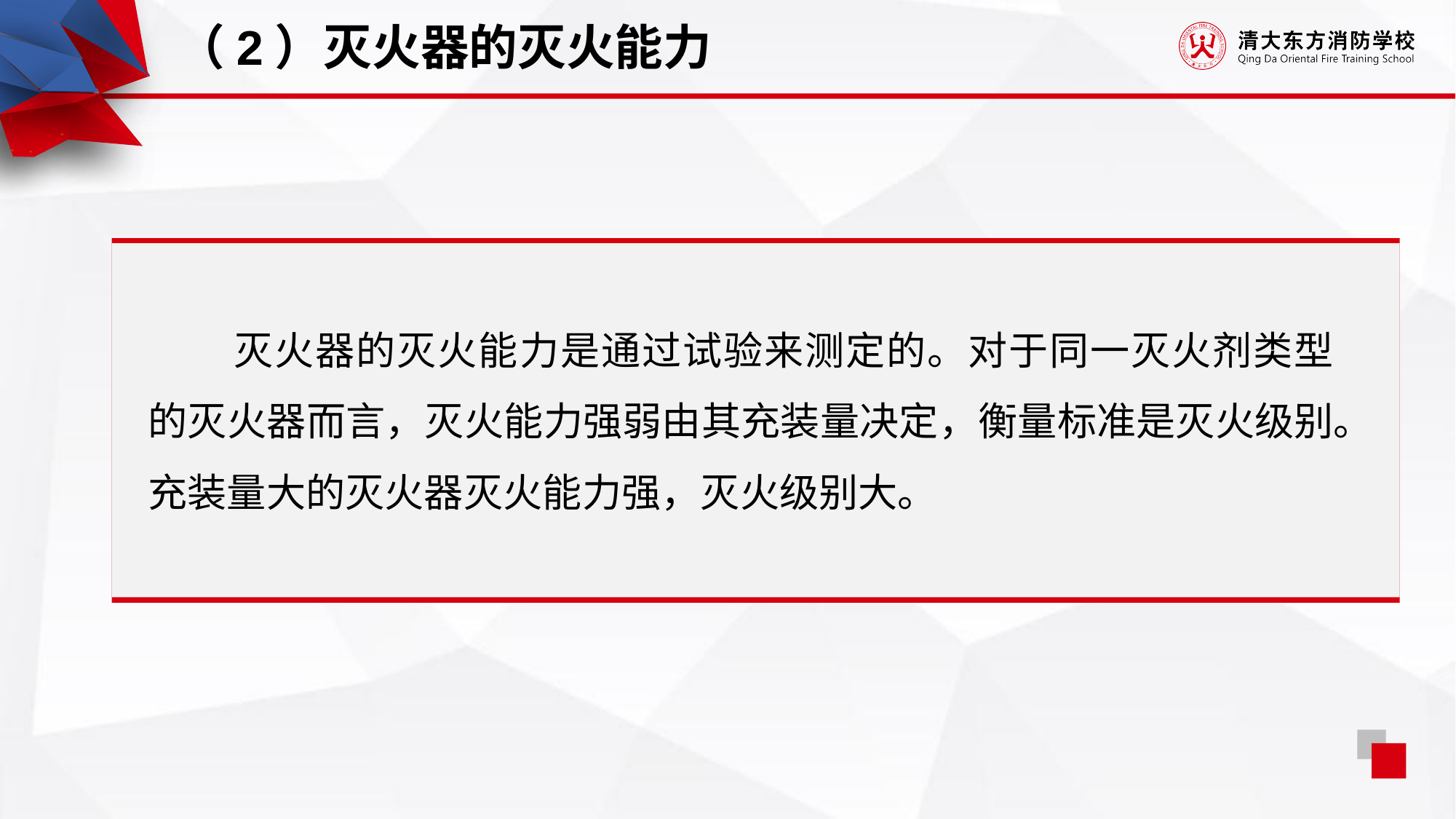

（2）灭火器的灭火能力

灭火器的灭火能力是通过试验来测定的。对于同一灭火剂类型的灭火器而言，灭火能力强弱由其充装量决定，衡量标准是灭火级别。充装量大的灭火器灭火能力强，灭火级别大。